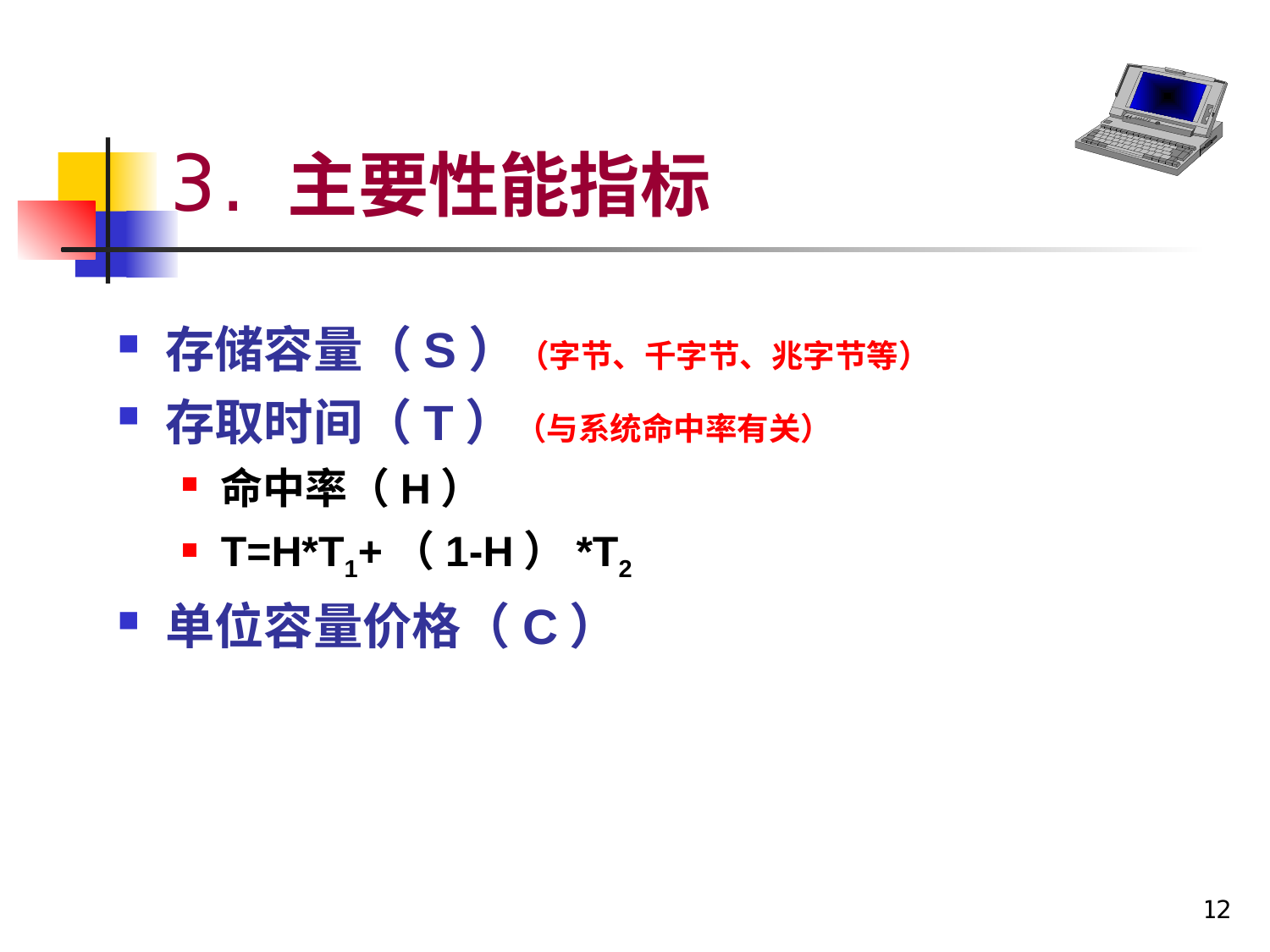

# 3. 主要性能指标
存储容量（S）（字节、千字节、兆字节等）
存取时间（T）（与系统命中率有关）
命中率（H）
T=H*T1+（1-H）*T2
单位容量价格（C）
12